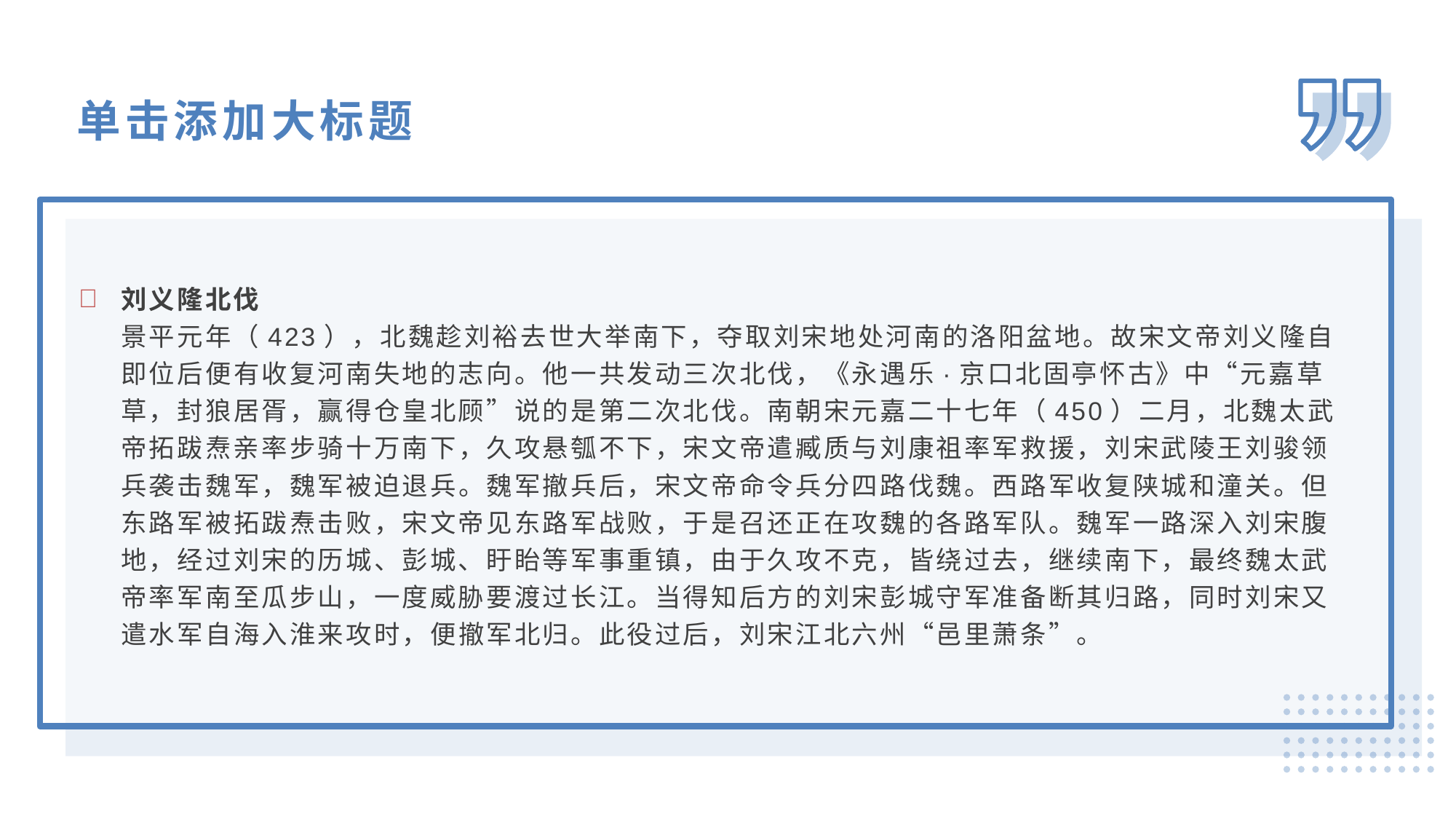

单击添加大标题

刘义隆北伐
景平元年（423），北魏趁刘裕去世大举南下，夺取刘宋地处河南的洛阳盆地。故宋文帝刘义隆自即位后便有收复河南失地的志向。他一共发动三次北伐，《永遇乐·京口北固亭怀古》中“元嘉草草，封狼居胥，赢得仓皇北顾”说的是第二次北伐。南朝宋元嘉二十七年（450）二月，北魏太武帝拓跋焘亲率步骑十万南下，久攻悬瓠不下，宋文帝遣臧质与刘康祖率军救援，刘宋武陵王刘骏领兵袭击魏军，魏军被迫退兵。魏军撤兵后，宋文帝命令兵分四路伐魏。西路军收复陕城和潼关。但东路军被拓跋焘击败，宋文帝见东路军战败，于是召还正在攻魏的各路军队。魏军一路深入刘宋腹地，经过刘宋的历城、彭城、盱眙等军事重镇，由于久攻不克，皆绕过去，继续南下，最终魏太武帝率军南至瓜步山，一度威胁要渡过长江。当得知后方的刘宋彭城守军准备断其归路，同时刘宋又遣水军自海入淮来攻时，便撤军北归。此役过后，刘宋江北六州“邑里萧条”。